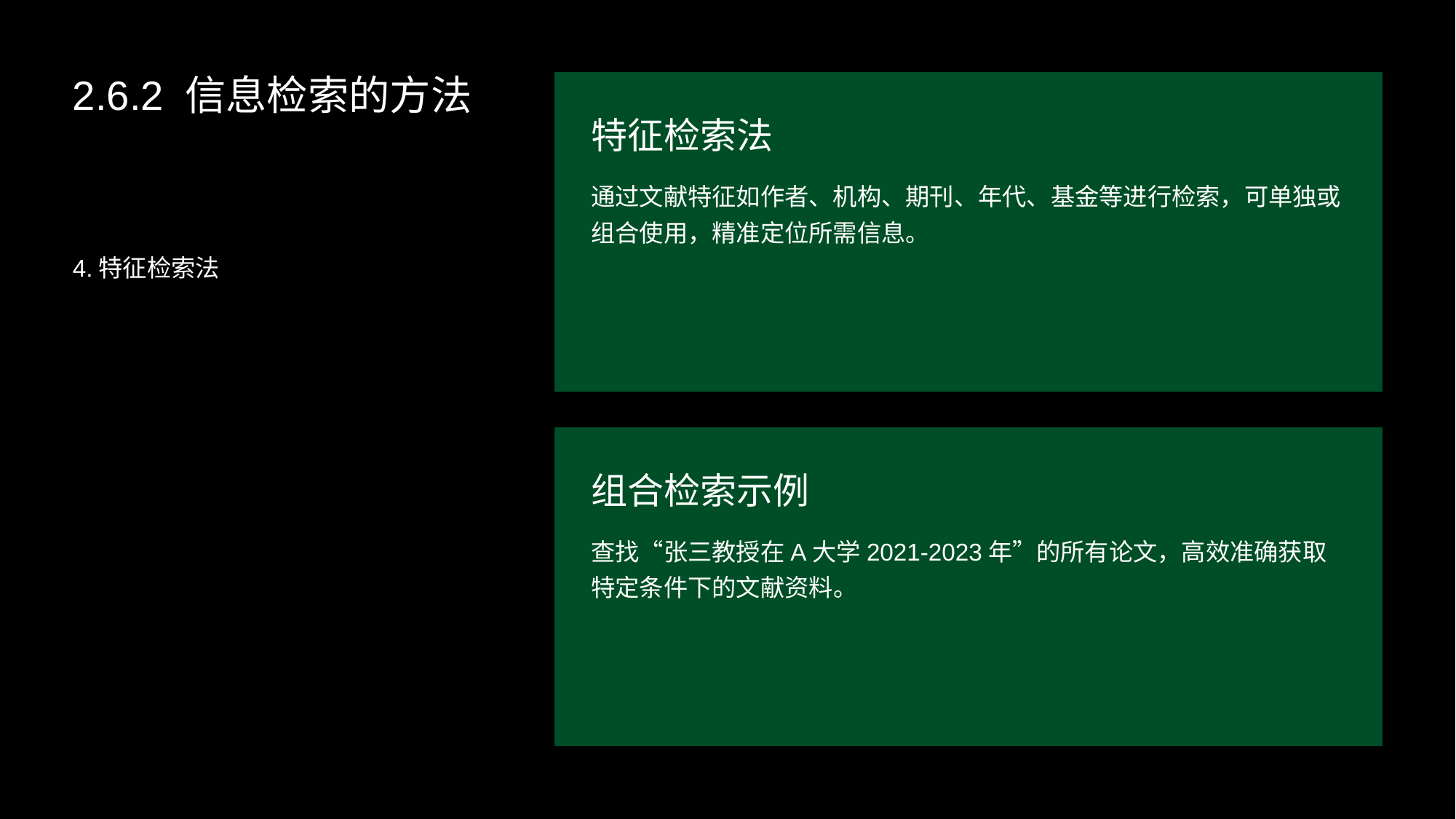

2.6.2 信息检索的方法

特征检索法
通过文献特征如作者、机构、期刊、年代、基金等进行检索，可单独或组合使用，精准定位所需信息。
4.特征检索法

组合检索示例
查找“张三教授在A大学2021-2023年”的所有论文，高效准确获取特定条件下的文献资料。